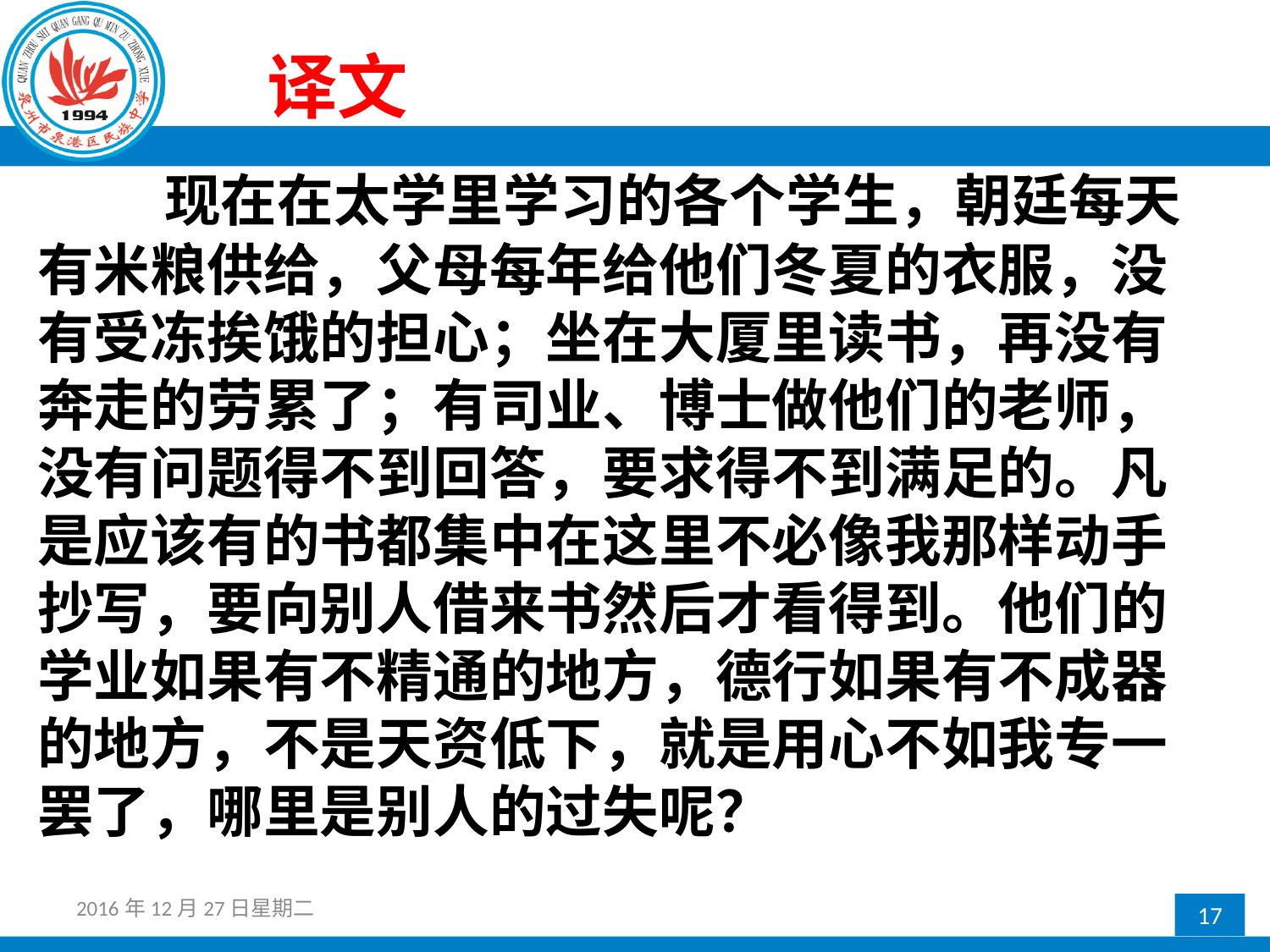

译文
　　现在在太学里学习的各个学生，朝廷每天有米粮供给，父母每年给他们冬夏的衣服，没有受冻挨饿的担心；坐在大厦里读书，再没有奔走的劳累了；有司业、博士做他们的老师，没有问题得不到回答，要求得不到满足的。凡是应该有的书都集中在这里不必像我那样动手抄写，要向别人借来书然后才看得到。他们的学业如果有不精通的地方，德行如果有不成器的地方，不是天资低下，就是用心不如我专一罢了，哪里是别人的过失呢？
2016年12月27日星期二